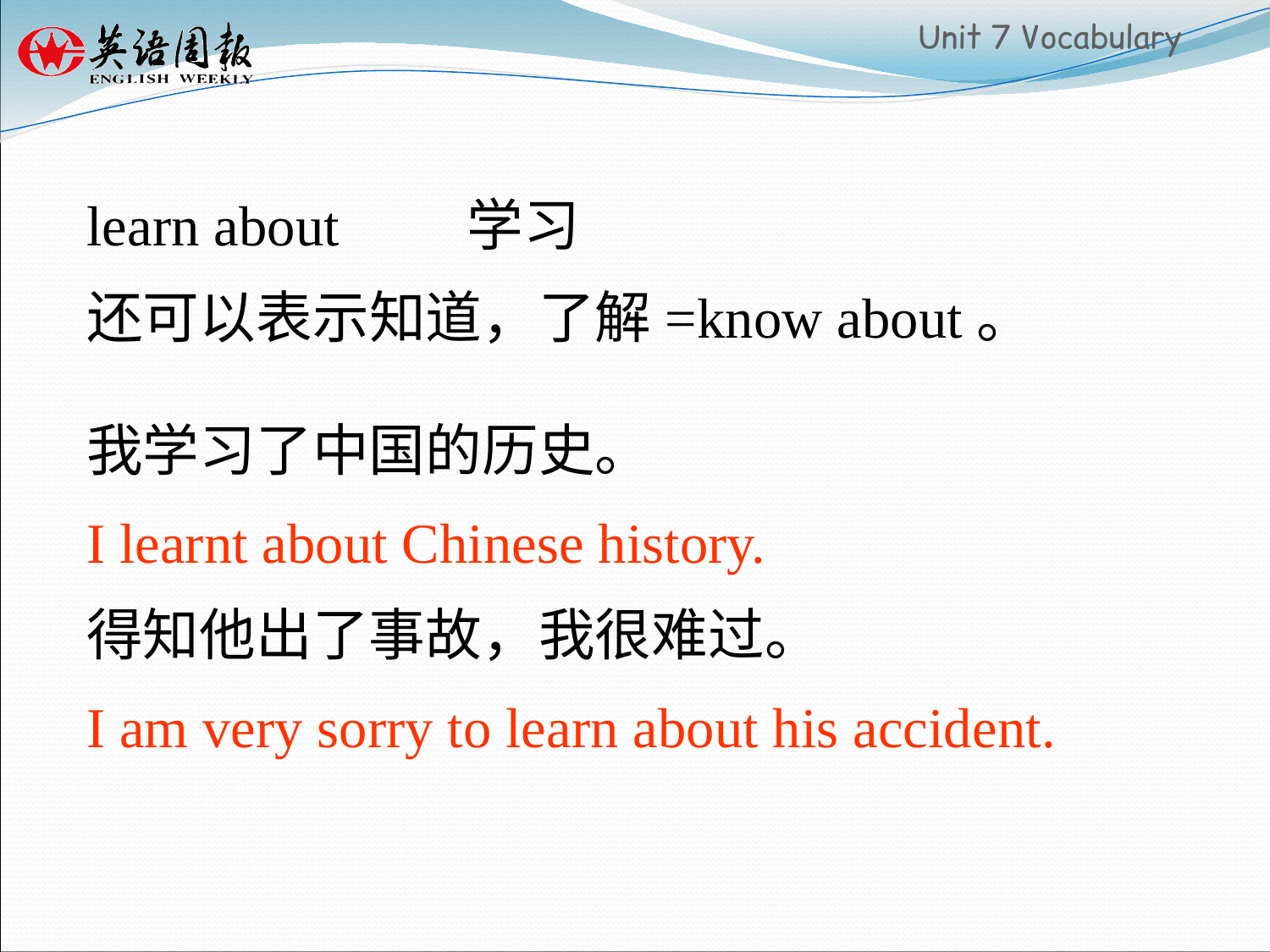

learn about        学习
还可以表示知道，了解=know about。

我学习了中国的历史。
I learnt about Chinese history.
得知他出了事故，我很难过。
I am very sorry to learn about his accident.